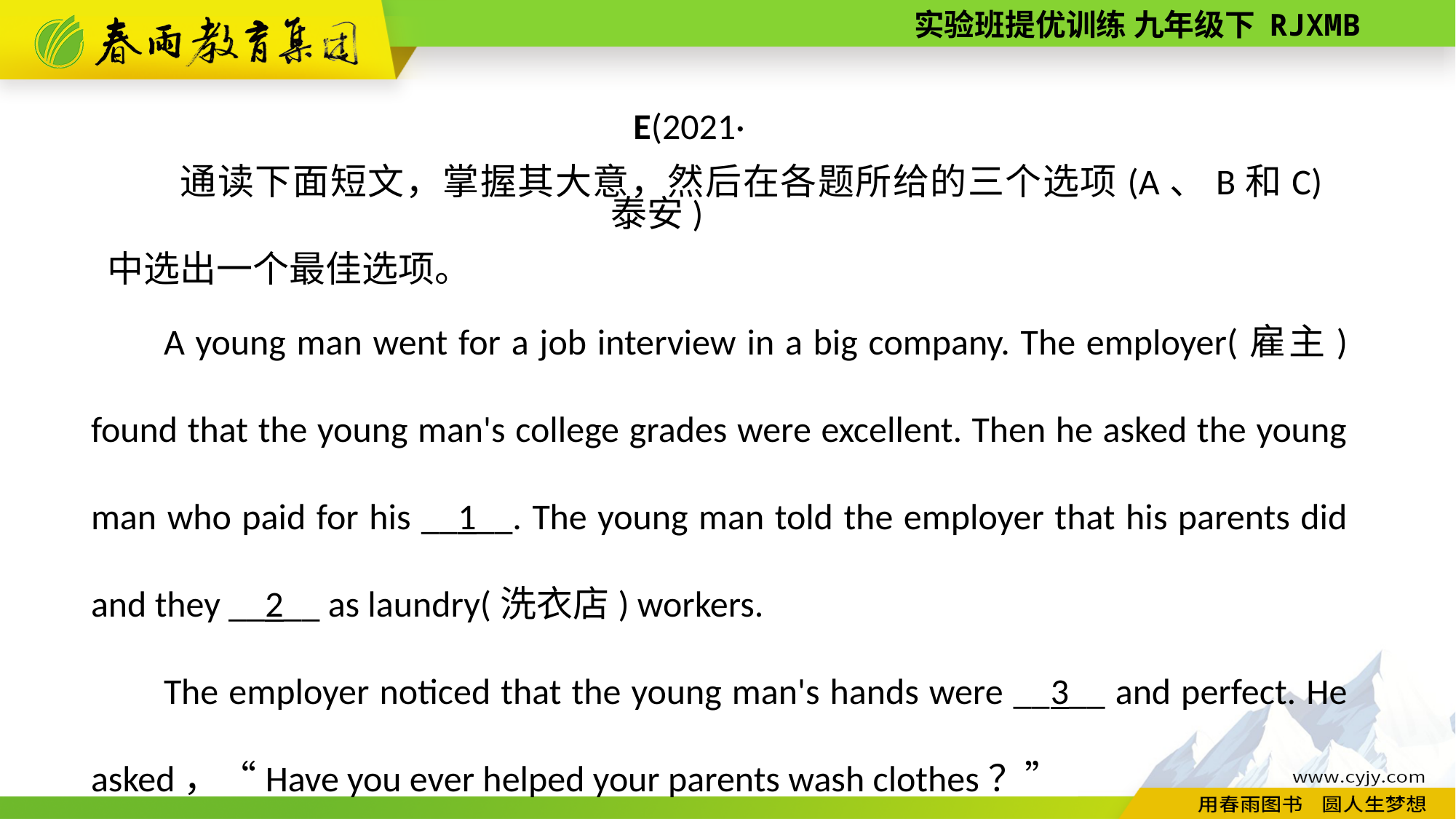

E(2021·泰安)
通读下面短文，掌握其大意，然后在各题所给的三个选项(A、B和C)中选出一个最佳选项。
A young man went for a job interview in a big company. The employer(雇主) found that the young man's college grades were excellent. Then he asked the young man who paid for his __1__. The young man told the employer that his parents did and they __2__ as laundry(洗衣店) workers.
The employer noticed that the young man's hands were __3__ and perfect. He asked，“Have you ever helped your parents wash clothes？”